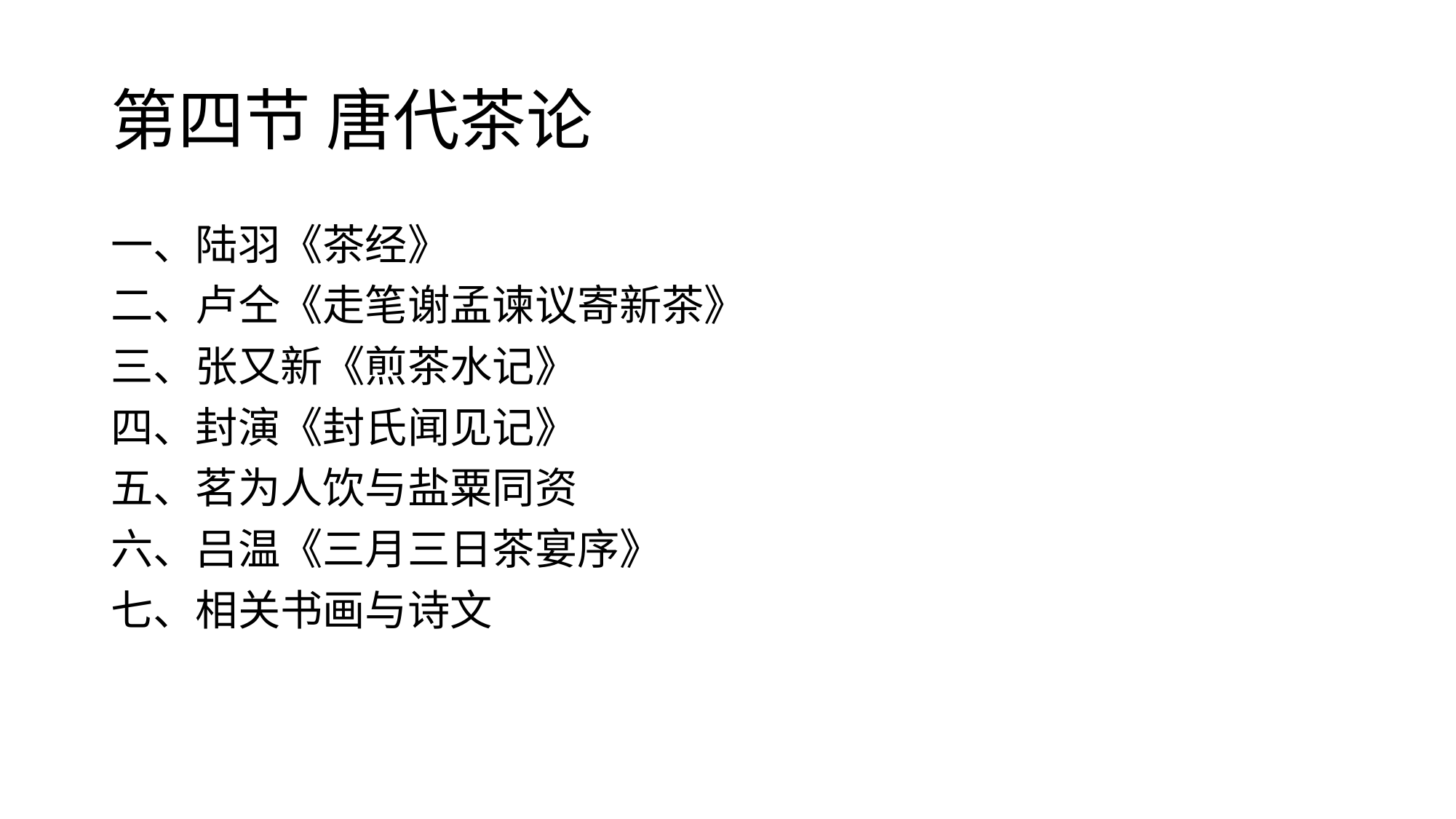

# 第四节 唐代茶论
一、陆羽《茶经》
二、卢仝《走笔谢孟谏议寄新茶》
三、张又新《煎茶水记》
四、封演《封氏闻见记》
五、茗为人饮与盐粟同资
六、吕温《三月三日茶宴序》
七、相关书画与诗文